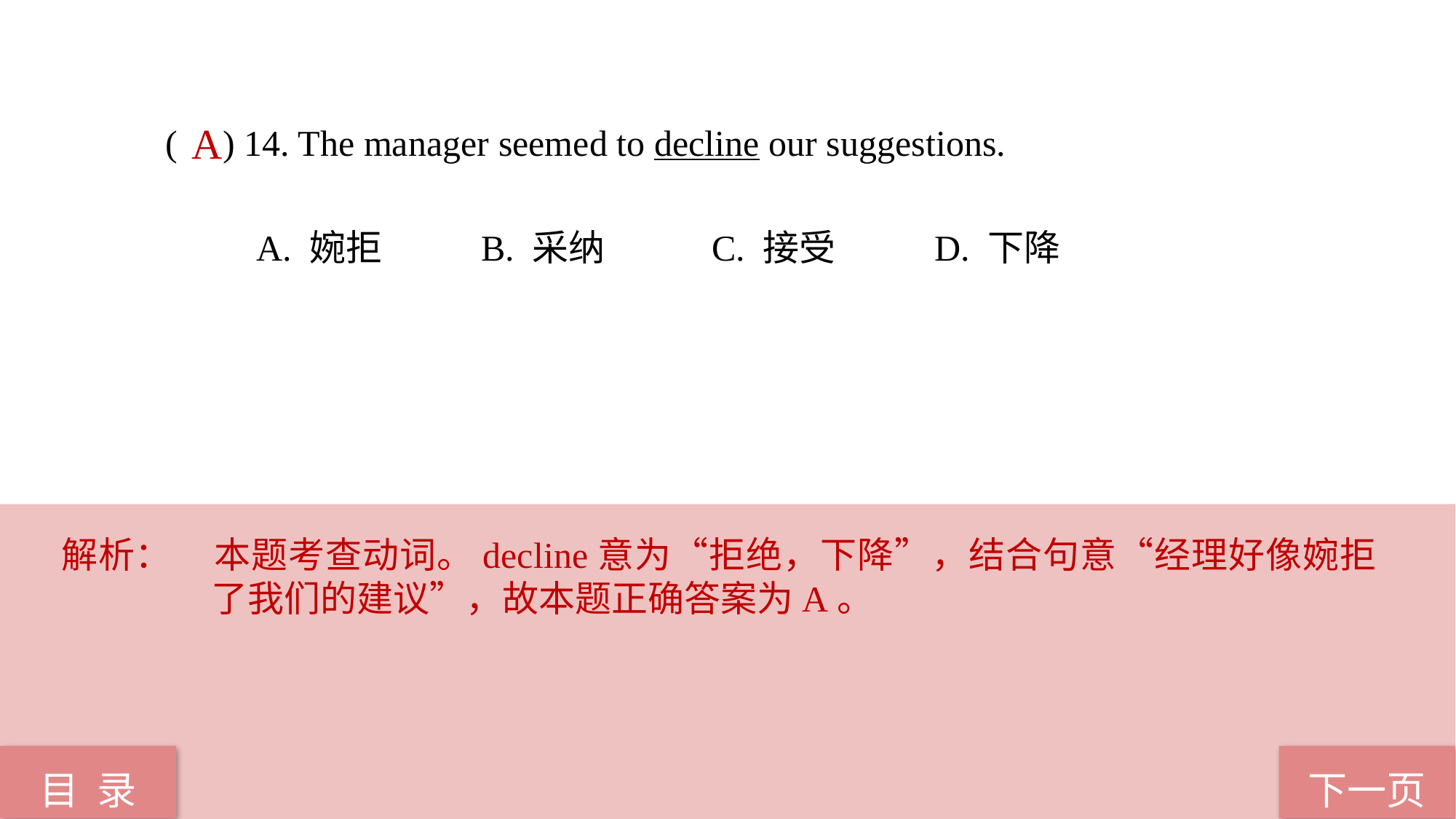

(     ) 14. The manager seemed to decline our suggestions.

          A. 婉拒           B. 采纳            C. 接受           D. 下降
A
解析：	本题考查动词。decline意为“拒绝，下降”，结合句意“经理好像婉拒了我们的建议”，故本题正确答案为A。